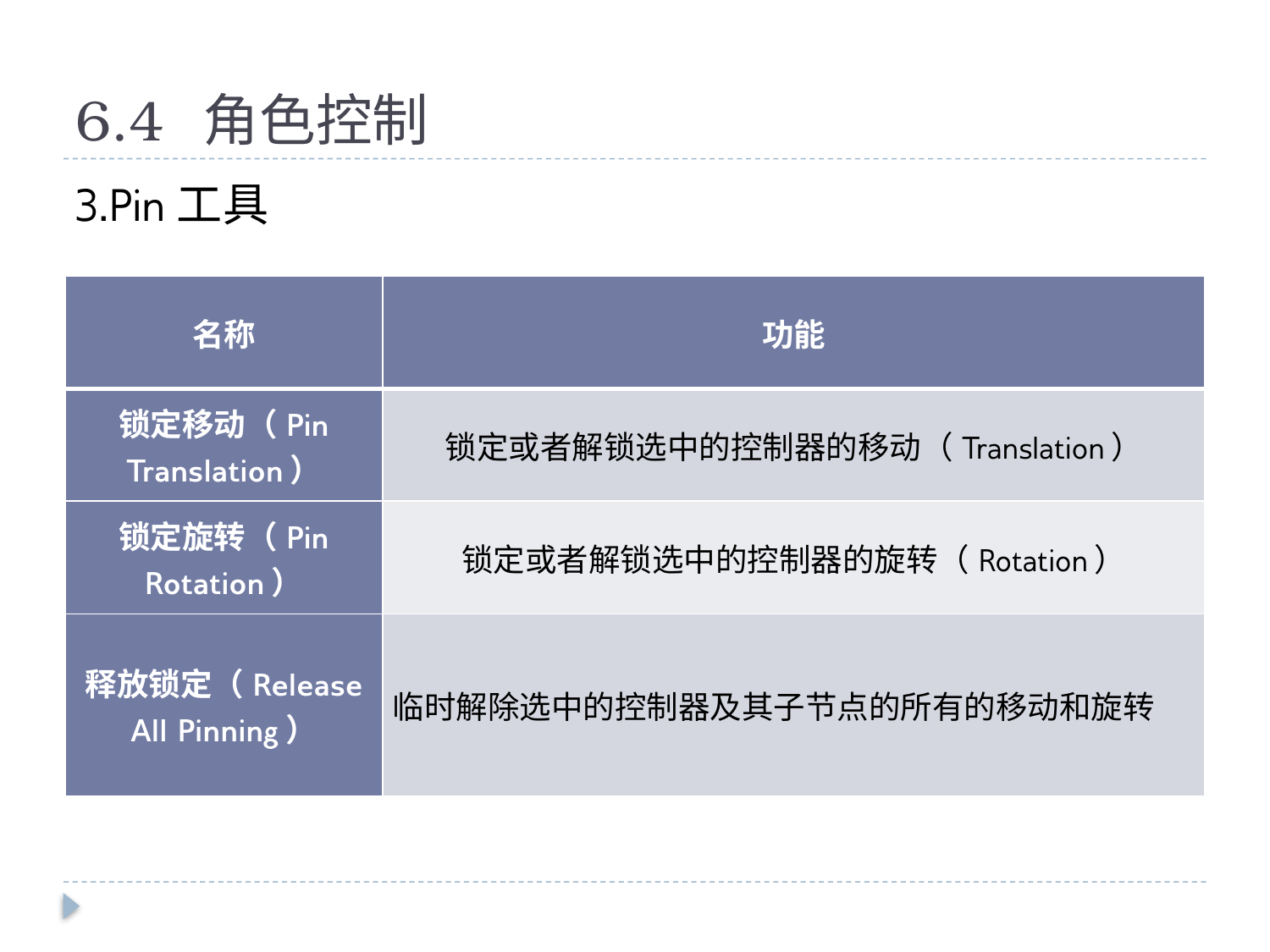

# 6.4	角色控制
3.Pin工具
| 名称 | 功能 |
| --- | --- |
| 锁定移动（Pin Translation） | 锁定或者解锁选中的控制器的移动（Translation） |
| 锁定旋转（Pin Rotation） | 锁定或者解锁选中的控制器的旋转（Rotation） |
| 释放锁定（Release All Pinning） | 临时解除选中的控制器及其子节点的所有的移动和旋转 |